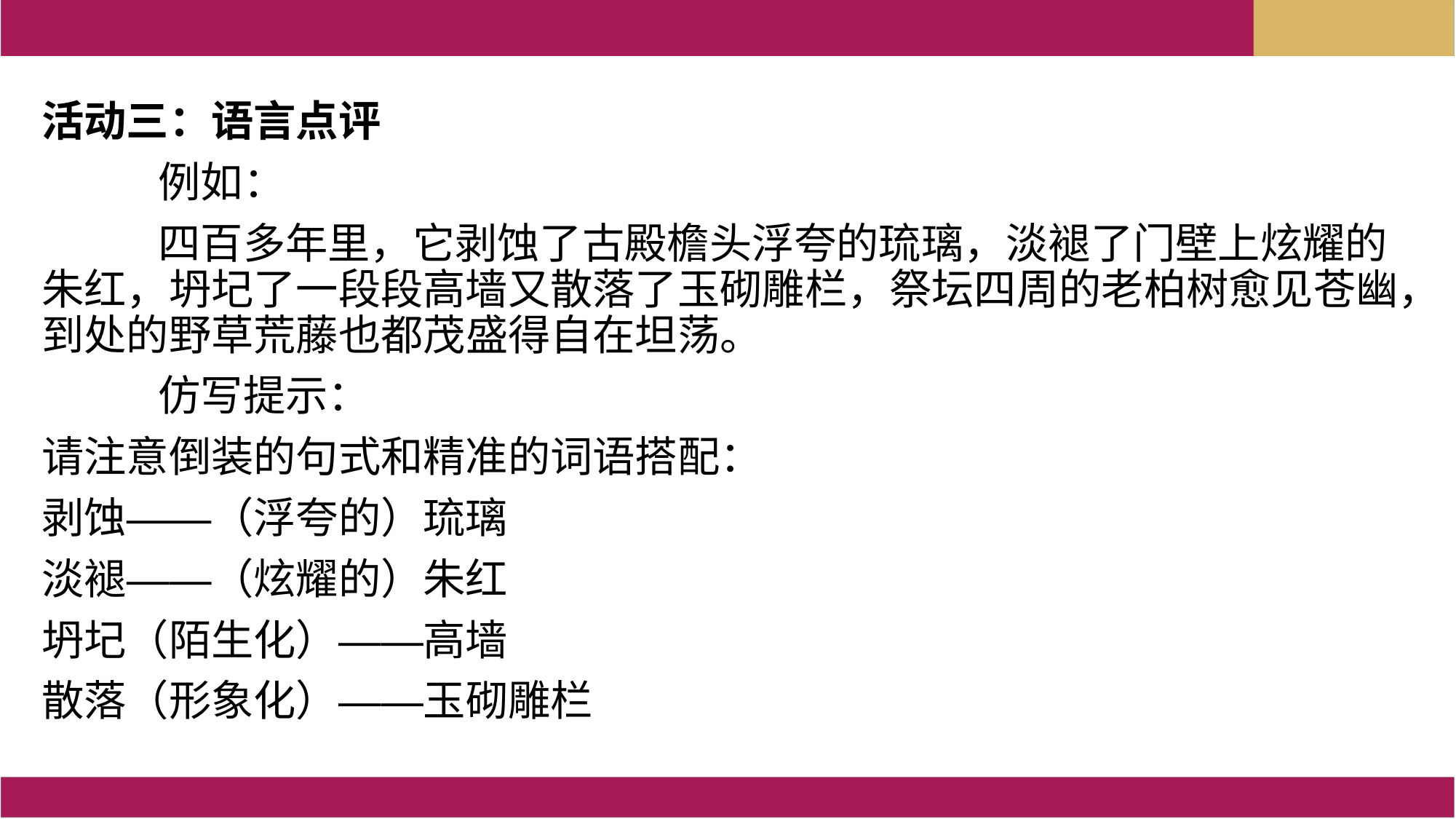

活动三：语言点评
         例如：
         四百多年里，它剥蚀了古殿檐头浮夸的琉璃，淡褪了门壁上炫耀的朱红，坍圮了一段段高墙又散落了玉砌雕栏，祭坛四周的老柏树愈见苍幽，到处的野草荒藤也都茂盛得自在坦荡。
         仿写提示：
请注意倒装的句式和精准的词语搭配：
剥蚀——（浮夸的）琉璃
淡褪——（炫耀的）朱红
坍圮（陌生化）——高墙
散落（形象化）——玉砌雕栏